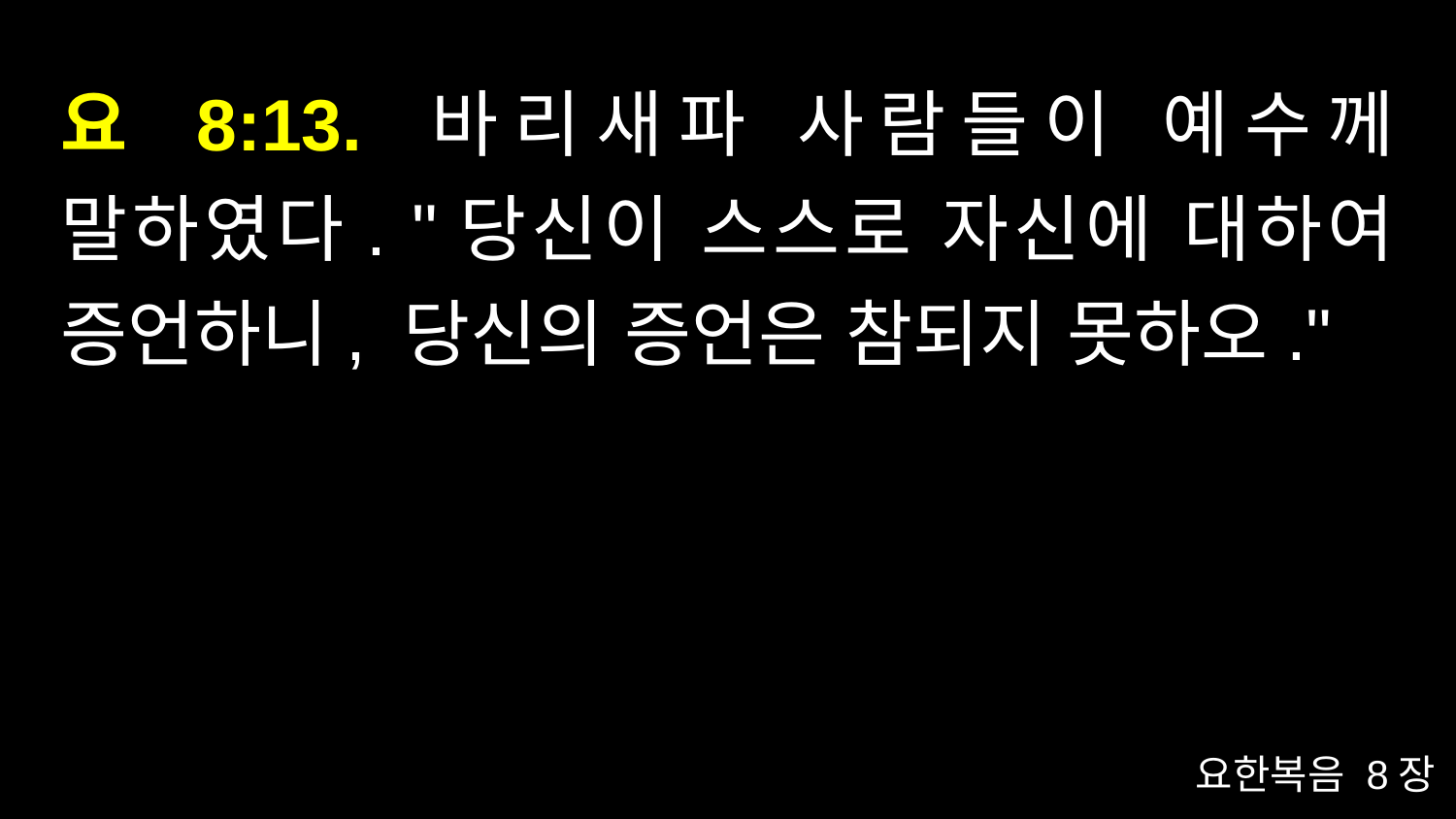

# 요 8:13. 바리새파 사람들이 예수께 말하였다. "당신이 스스로 자신에 대하여 증언하니, 당신의 증언은 참되지 못하오."
요한복음 8장